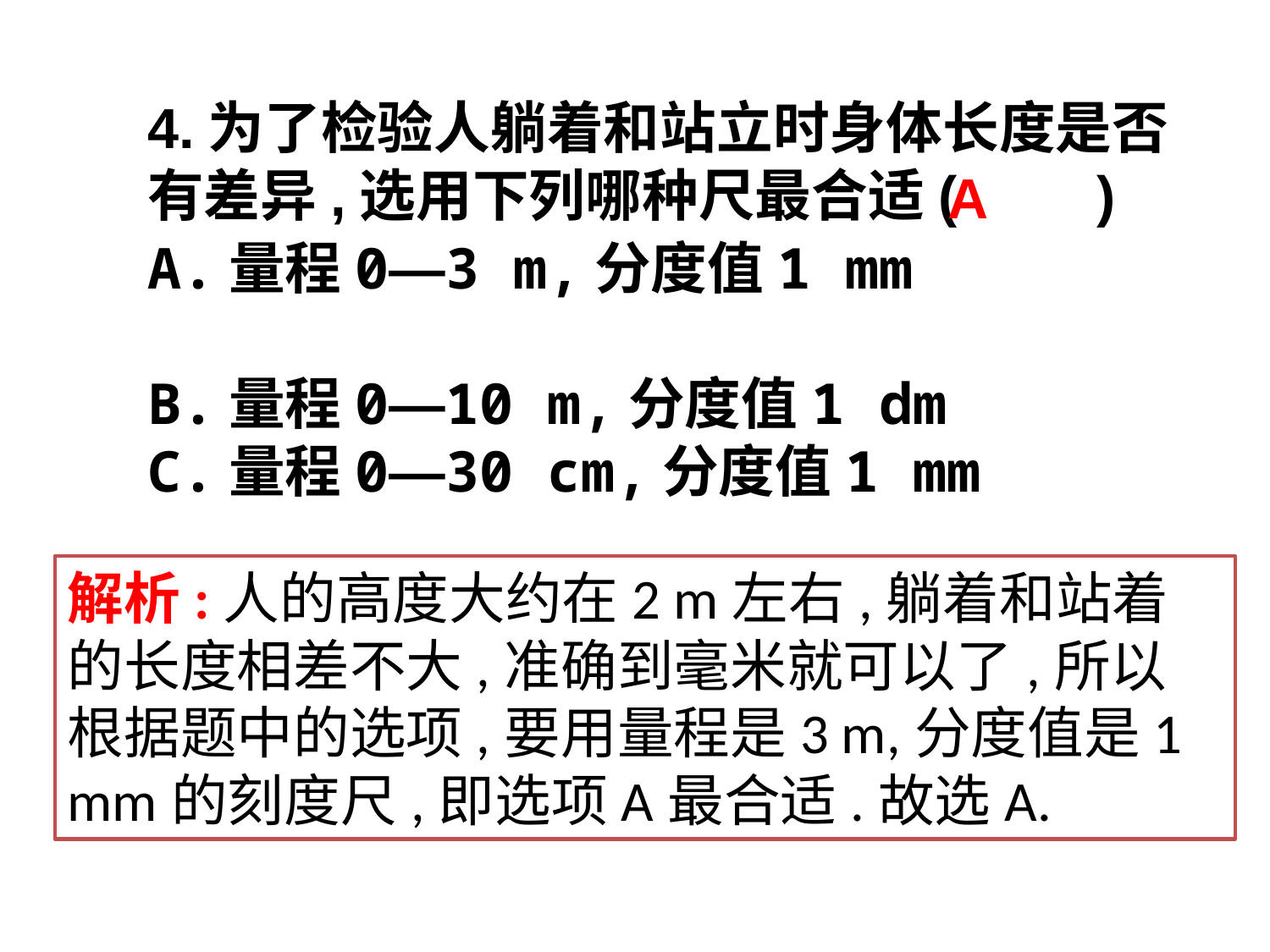

4.为了检验人躺着和站立时身体长度是否有差异,选用下列哪种尺最合适(　　)
A
A.量程0—3 m,分度值1 mm
B.量程0—10 m,分度值1 dm
C.量程0—30 cm,分度值1 mm
D.量程0—15 cm,分度值0.5 mm
解析:人的高度大约在2 m左右,躺着和站着的长度相差不大,准确到毫米就可以了,所以根据题中的选项,要用量程是3 m,分度值是1 mm的刻度尺,即选项A最合适.故选A.